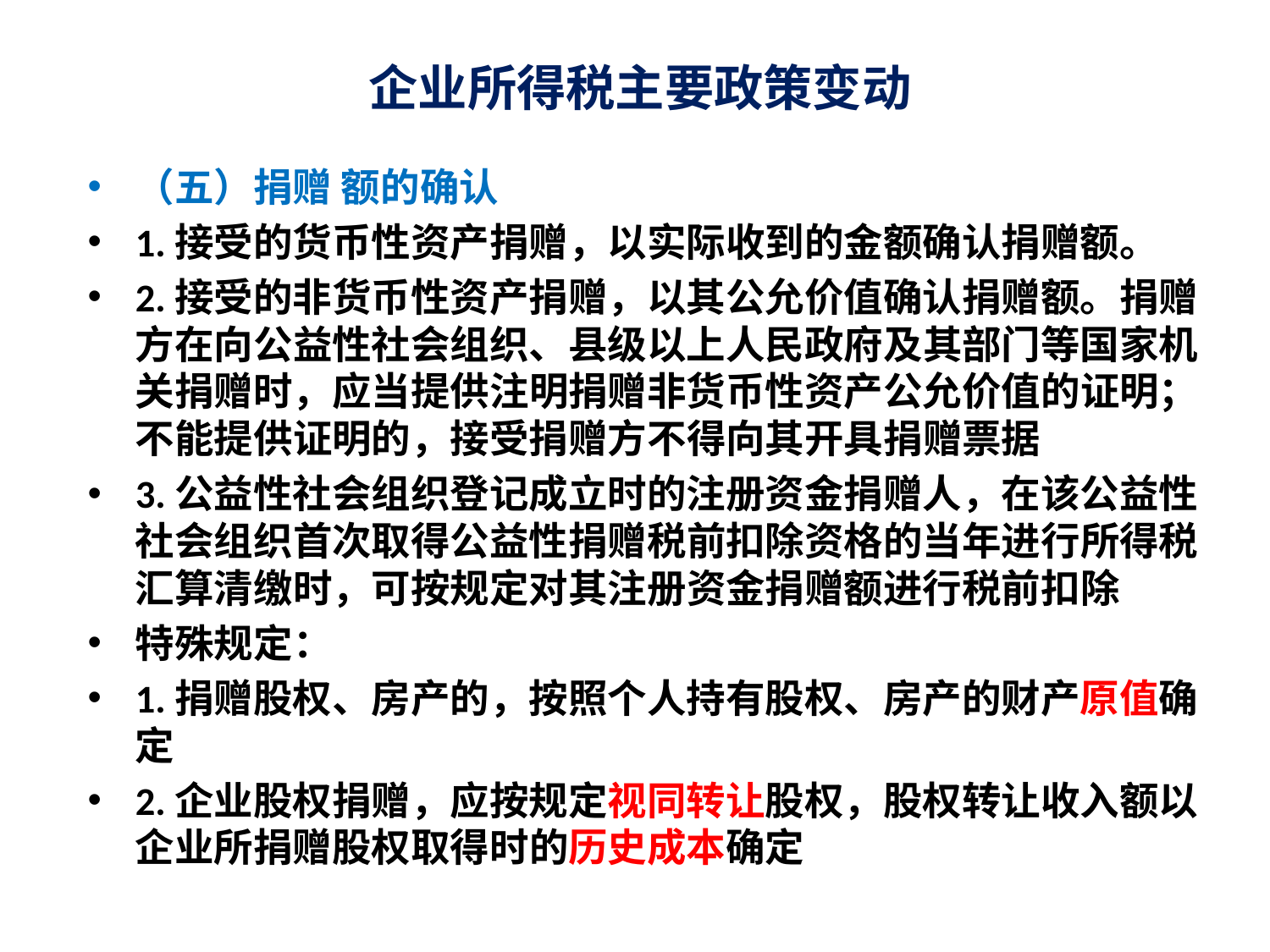

# 企业所得税主要政策变动
（五）捐赠 额的确认
1.接受的货币性资产捐赠，以实际收到的金额确认捐赠额。
2.接受的非货币性资产捐赠，以其公允价值确认捐赠额。捐赠方在向公益性社会组织、县级以上人民政府及其部门等国家机关捐赠时，应当提供注明捐赠非货币性资产公允价值的证明；不能提供证明的，接受捐赠方不得向其开具捐赠票据
3.公益性社会组织登记成立时的注册资金捐赠人，在该公益性社会组织首次取得公益性捐赠税前扣除资格的当年进行所得税汇算清缴时，可按规定对其注册资金捐赠额进行税前扣除
特殊规定：
1.捐赠股权、房产的，按照个人持有股权、房产的财产原值确定
2.企业股权捐赠，应按规定视同转让股权，股权转让收入额以企业所捐赠股权取得时的历史成本确定